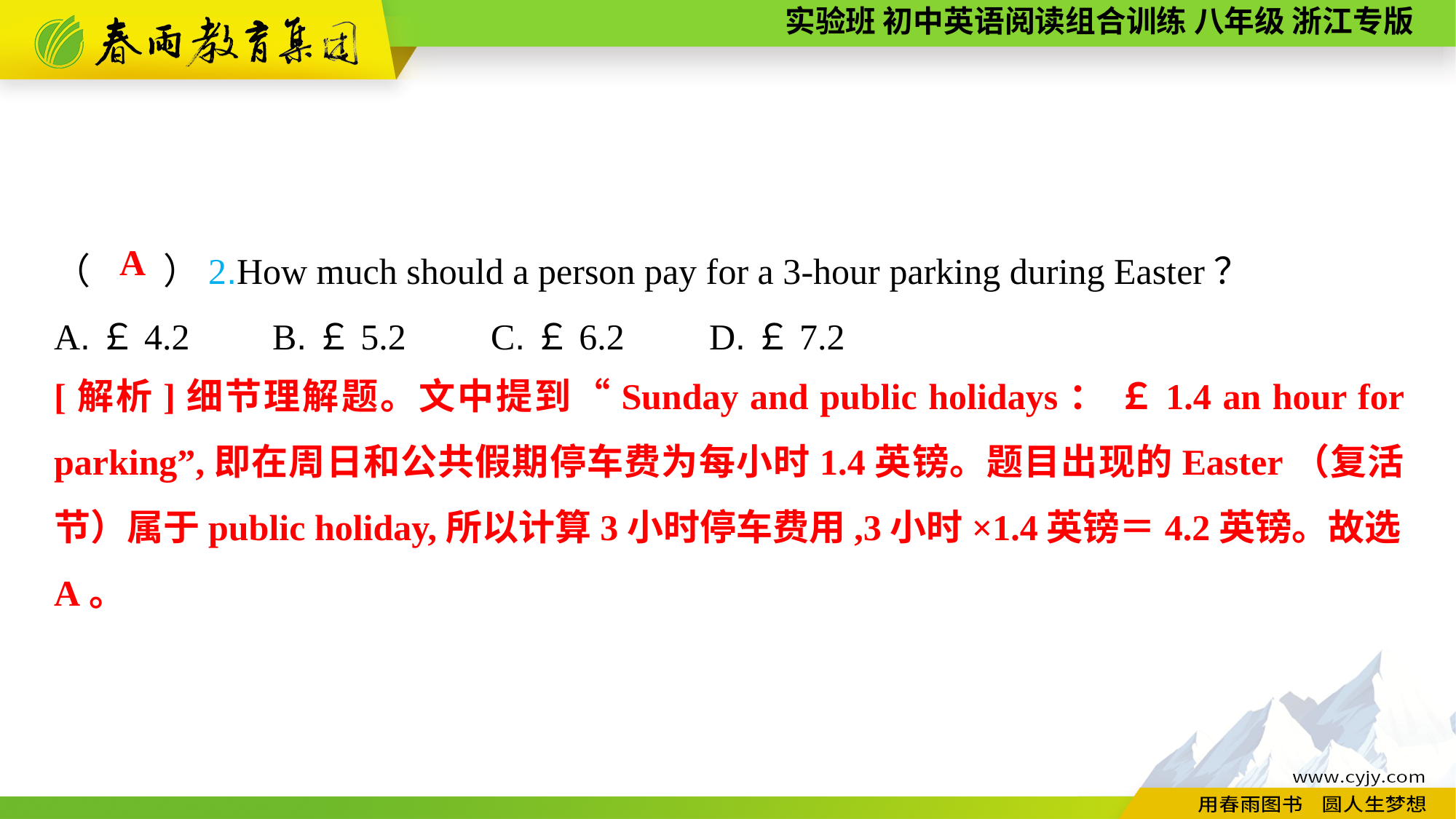

（　　）2.How much should a person pay for a 3-hour parking during Easter？
A.￡4.2	B.￡5.2	C.￡6.2	D.￡7.2
A
[解析]细节理解题。文中提到“Sunday and public holidays： ￡1.4 an hour for parking”,即在周日和公共假期停车费为每小时1.4英镑。题目出现的Easter（复活节）属于public holiday,所以计算3小时停车费用,3小时×1.4英镑＝4.2英镑。故选A。